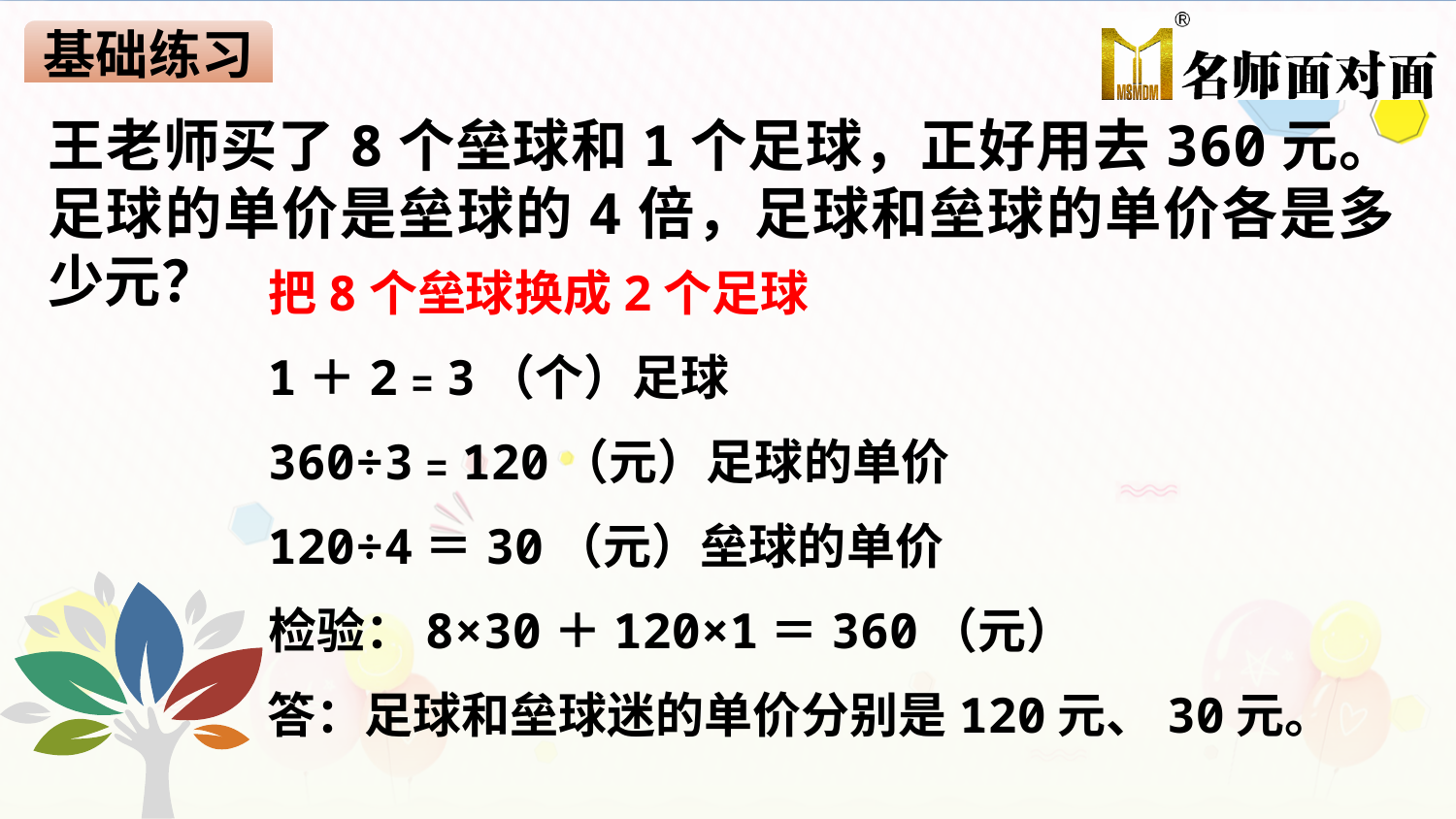

基础练习
王老师买了8个垒球和1个足球，正好用去360元。足球的单价是垒球的4倍，足球和垒球的单价各是多少元？
把8个垒球换成2个足球
1＋2﹦3（个）足球
360÷3﹦120（元）足球的单价
120÷4＝30（元）垒球的单价
检验：8×30＋120×1＝360（元）
答：足球和垒球迷的单价分别是120元、30元。